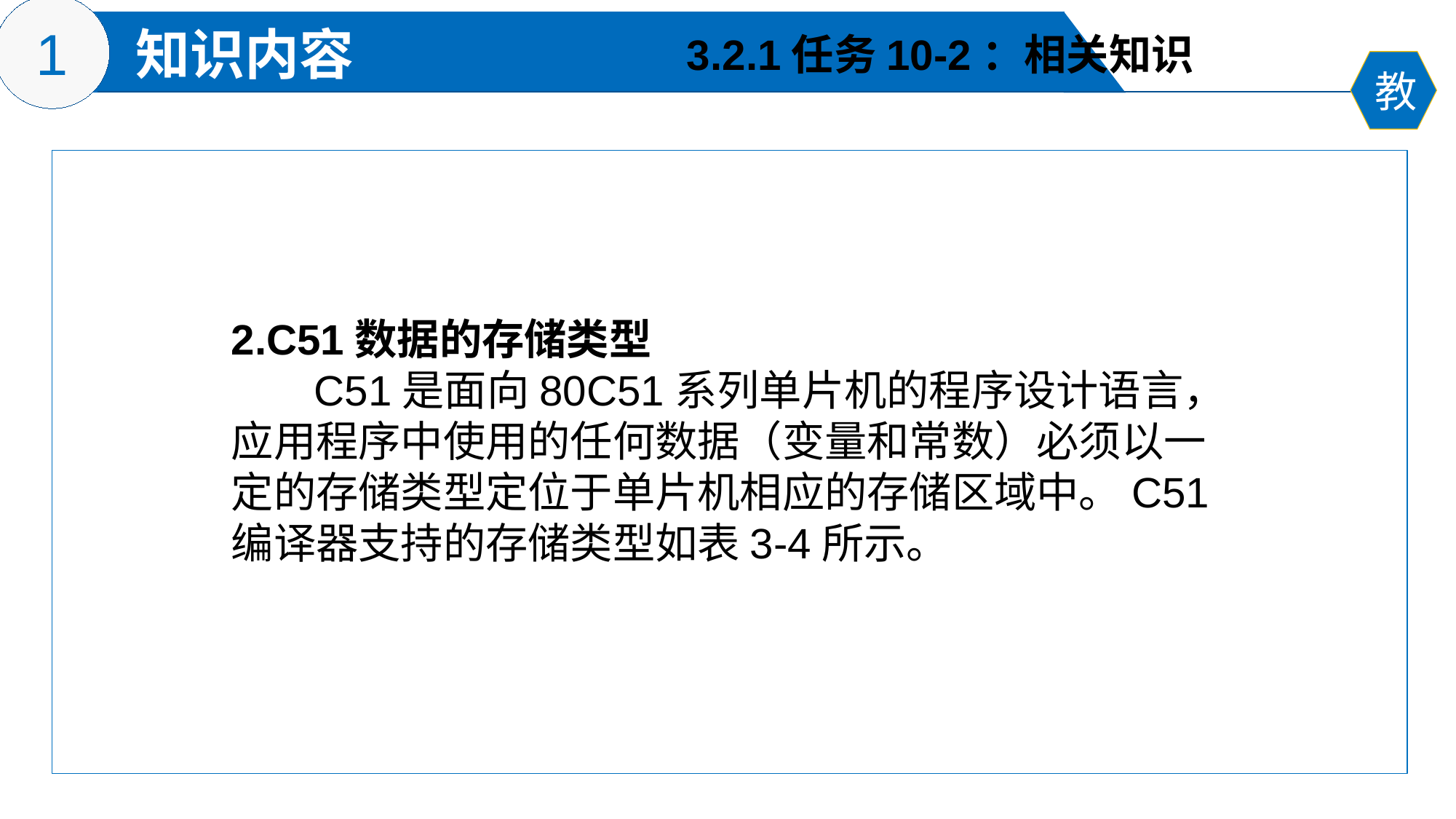

3.2.1任务10-2：相关知识

2.C51数据的存储类型
       C51是面向80C51系列单片机的程序设计语言，应用程序中使用的任何数据（变量和常数）必须以一定的存储类型定位于单片机相应的存储区域中。C51编译器支持的存储类型如表3-4所示。